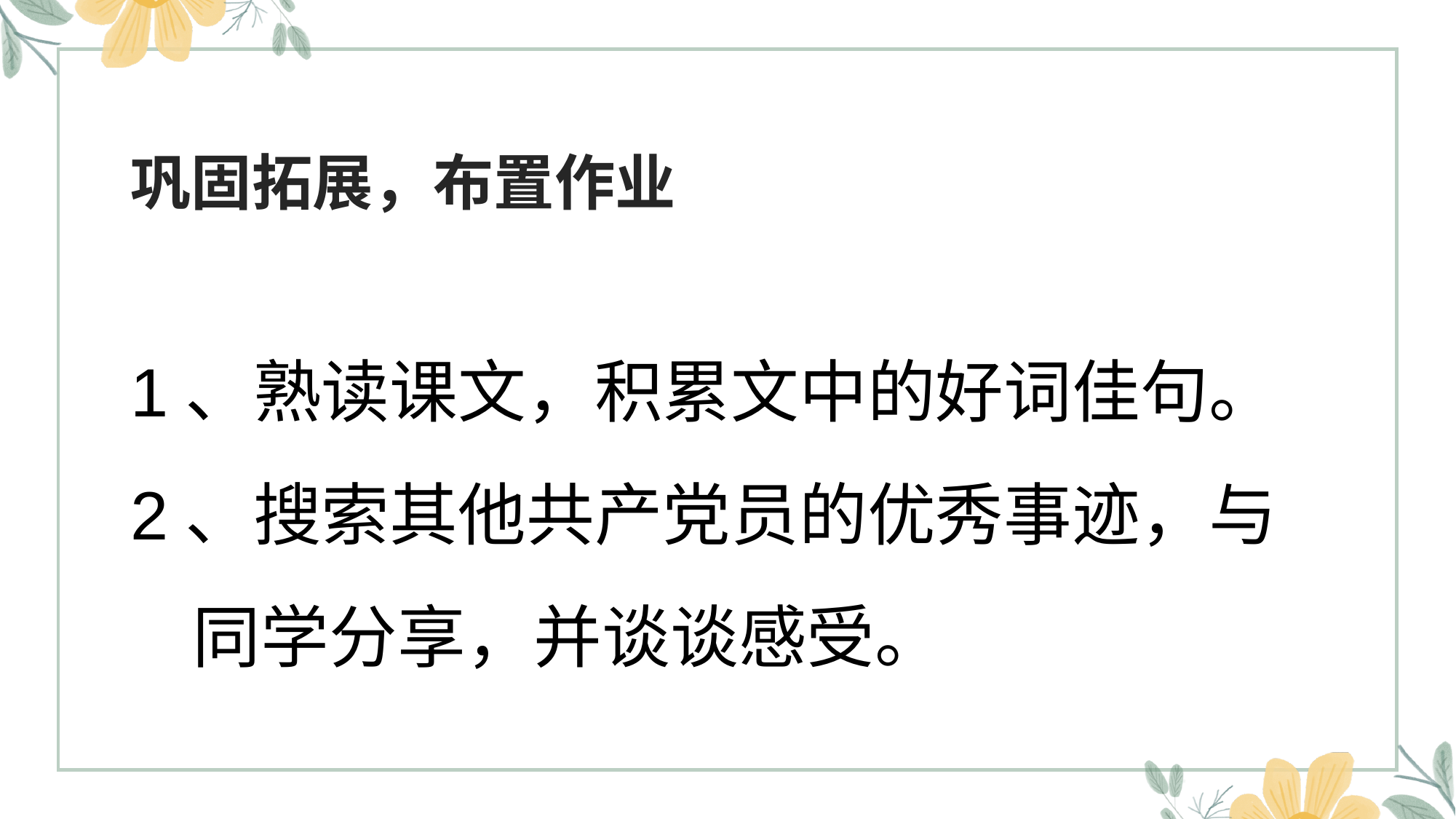

巩固拓展，布置作业
1、熟读课文，积累文中的好词佳句。
2、搜索其他共产党员的优秀事迹，与
   同学分享，并谈谈感受。